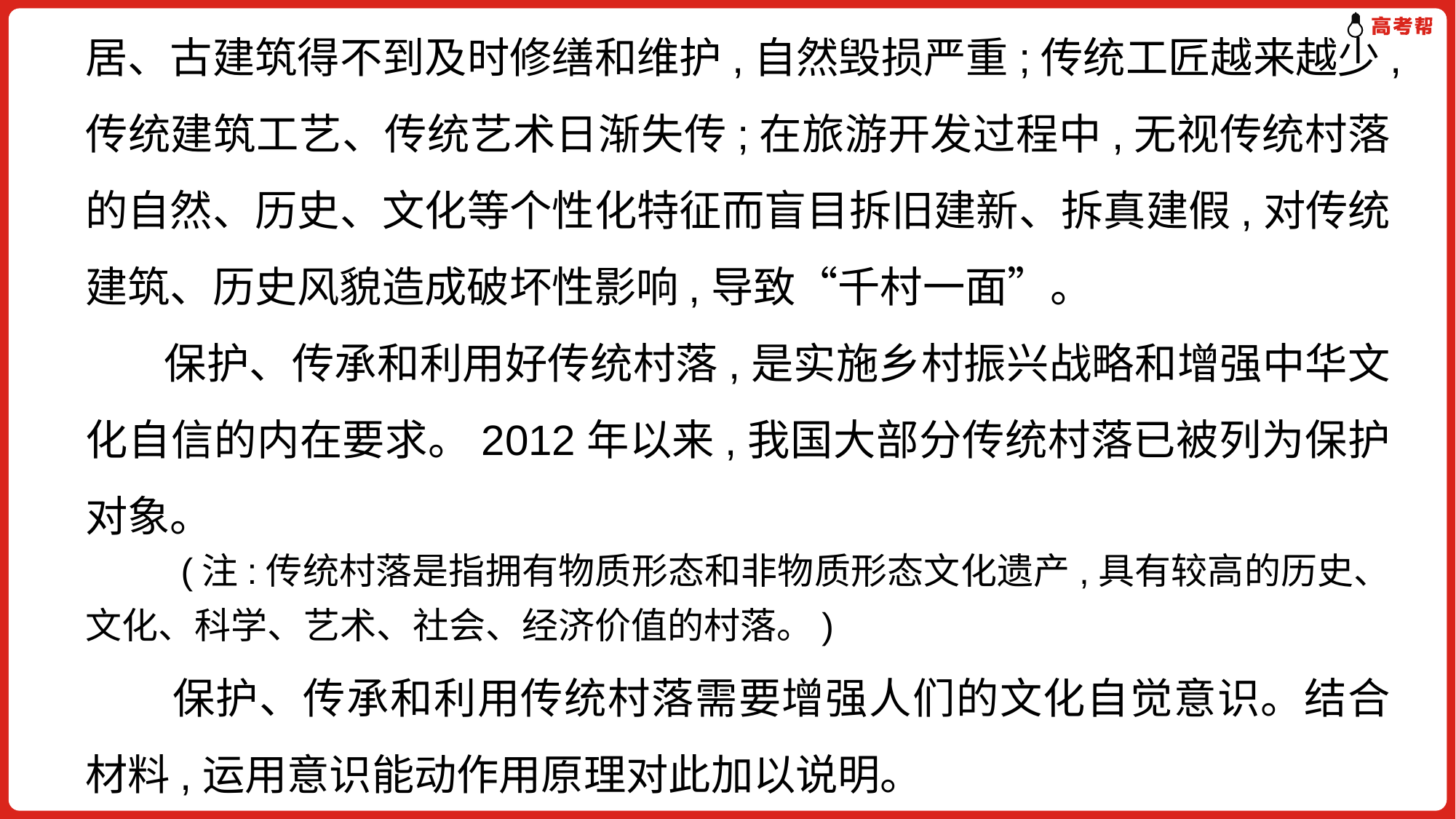

居、古建筑得不到及时修缮和维护,自然毁损严重;传统工匠越来越少,传统建筑工艺、传统艺术日渐失传;在旅游开发过程中,无视传统村落的自然、历史、文化等个性化特征而盲目拆旧建新、拆真建假,对传统建筑、历史风貌造成破坏性影响,导致“千村一面”。
       保护、传承和利用好传统村落,是实施乡村振兴战略和增强中华文化自信的内在要求。2012年以来,我国大部分传统村落已被列为保护对象。
　　(注:传统村落是指拥有物质形态和非物质形态文化遗产,具有较高的历史、文化、科学、艺术、社会、经济价值的村落。)
　　保护、传承和利用传统村落需要增强人们的文化自觉意识。结合材料,运用意识能动作用原理对此加以说明。